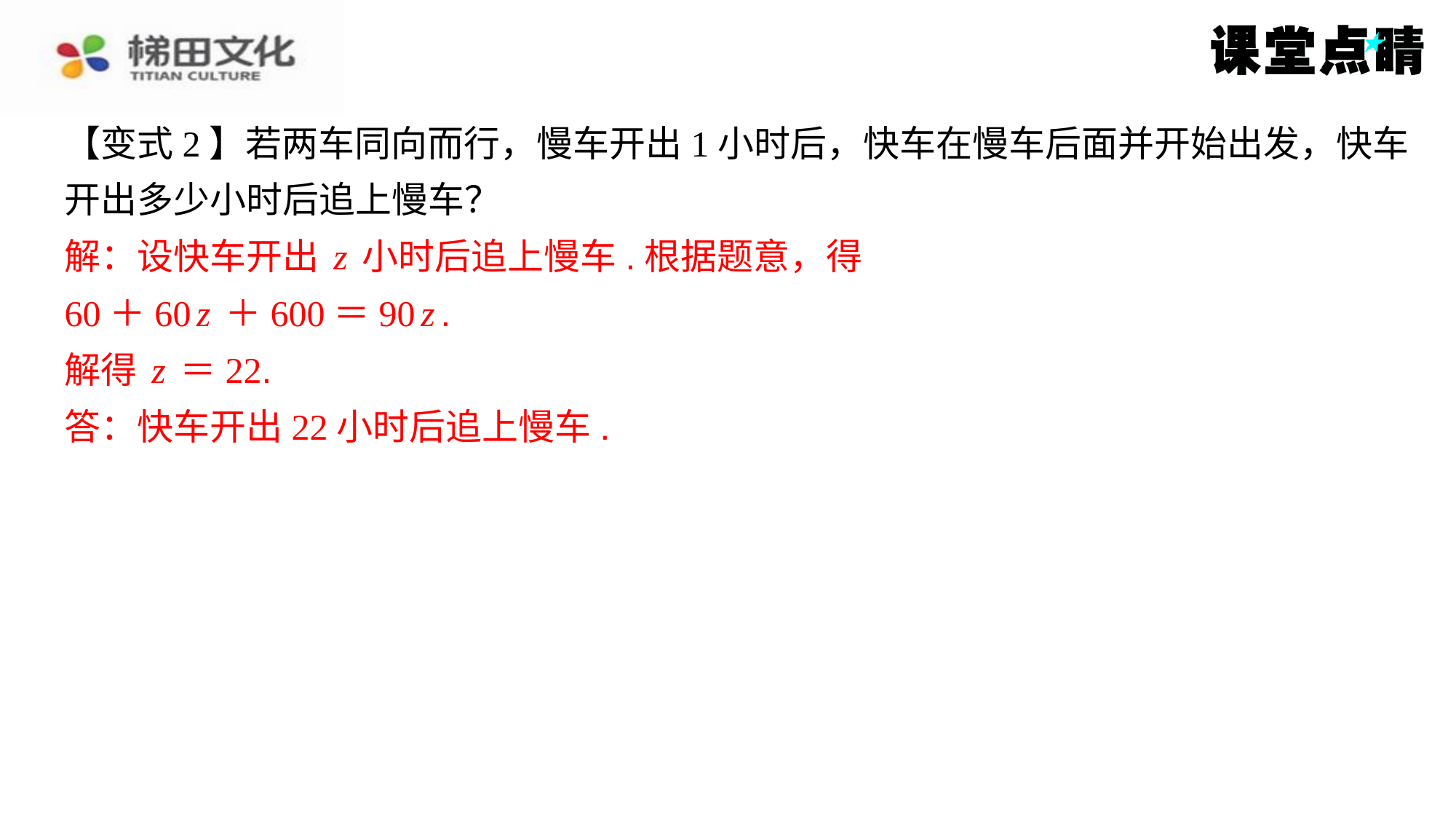

【变式2】若两车同向而行，慢车开出1小时后，快车在慢车后面并开始出发，快车
开出多少小时后追上慢车？
解：设快车开出z小时后追上慢车.根据题意，得
60＋60z＋600＝90z.
解得z＝22.
答：快车开出22小时后追上慢车.
解：设快车开出z小时后追上慢车.根据题意，得
60＋60z＋600＝90z.
解得z＝22.
答：快车开出22小时后追上慢车.